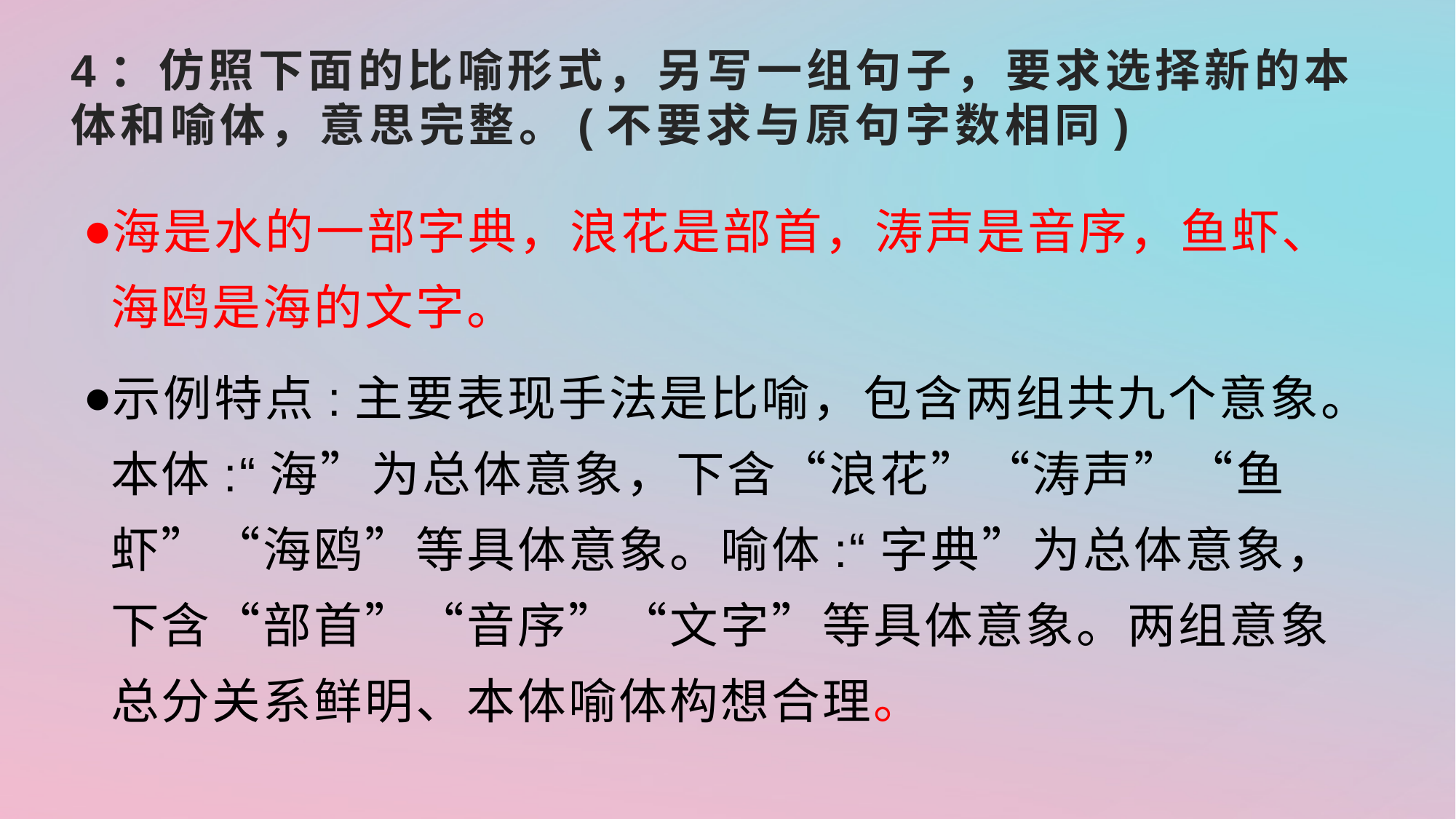

# 4：仿照下面的比喻形式，另写一组句子，要求选择新的本体和喻体，意思完整。(不要求与原句字数相同)
海是水的一部字典，浪花是部首，涛声是音序，鱼虾、海鸥是海的文字。
示例特点:主要表现手法是比喻，包含两组共九个意象。本体:“海”为总体意象，下含“浪花”“涛声”“鱼虾”“海鸥”等具体意象。喻体:“字典”为总体意象，下含“部首”“音序”“文字”等具体意象。两组意象总分关系鲜明、本体喻体构想合理。